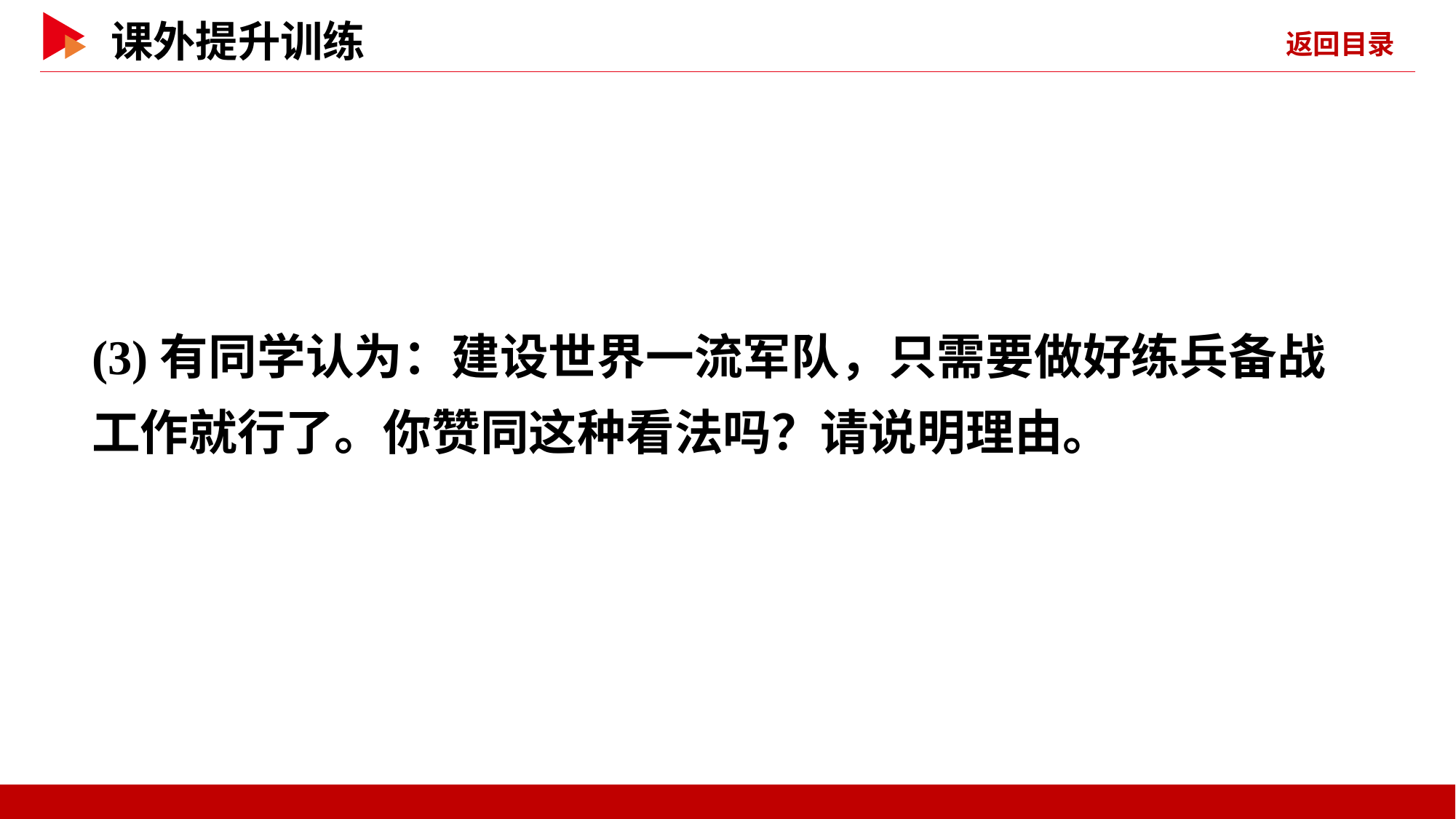

(3)有同学认为：建设世界一流军队，只需要做好练兵备战工作就行了。你赞同这种看法吗？请说明理由。